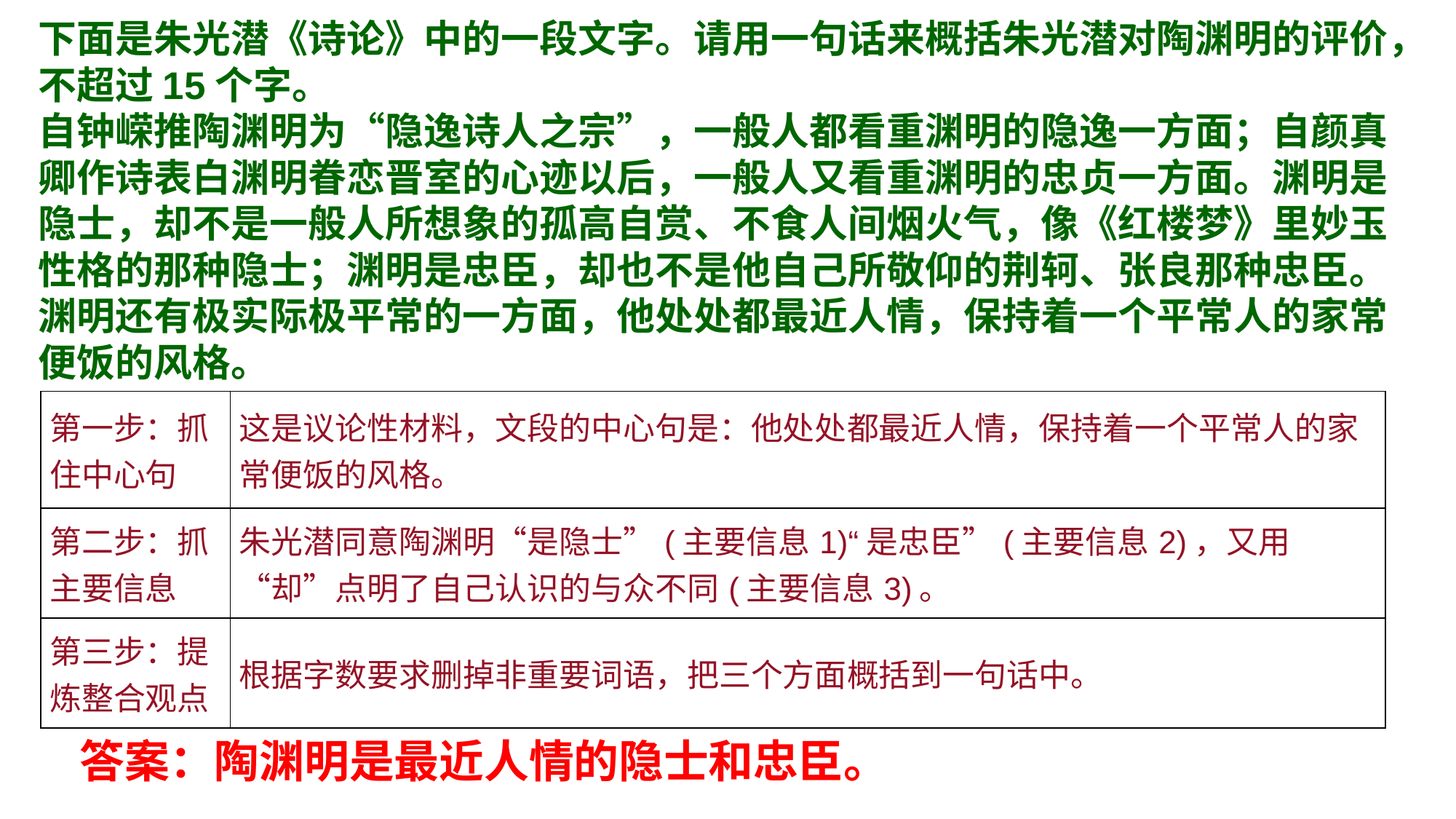

下面是朱光潜《诗论》中的一段文字。请用一句话来概括朱光潜对陶渊明的评价，不超过15个字。
自钟嵘推陶渊明为“隐逸诗人之宗”，一般人都看重渊明的隐逸一方面；自颜真卿作诗表白渊明眷恋晋室的心迹以后，一般人又看重渊明的忠贞一方面。渊明是隐士，却不是一般人所想象的孤高自赏、不食人间烟火气，像《红楼梦》里妙玉性格的那种隐士；渊明是忠臣，却也不是他自己所敬仰的荆轲、张良那种忠臣。渊明还有极实际极平常的一方面，他处处都最近人情，保持着一个平常人的家常便饭的风格。
| 第一步：抓住中心句 | 这是议论性材料，文段的中心句是：他处处都最近人情，保持着一个平常人的家常便饭的风格。 |
| --- | --- |
| 第二步：抓主要信息 | 朱光潜同意陶渊明“是隐士”(主要信息1)“是忠臣”(主要信息2)，又用“却”点明了自己认识的与众不同(主要信息3)。 |
| 第三步：提炼整合观点 | 根据字数要求删掉非重要词语，把三个方面概括到一句话中。 |
答案：陶渊明是最近人情的隐士和忠臣。